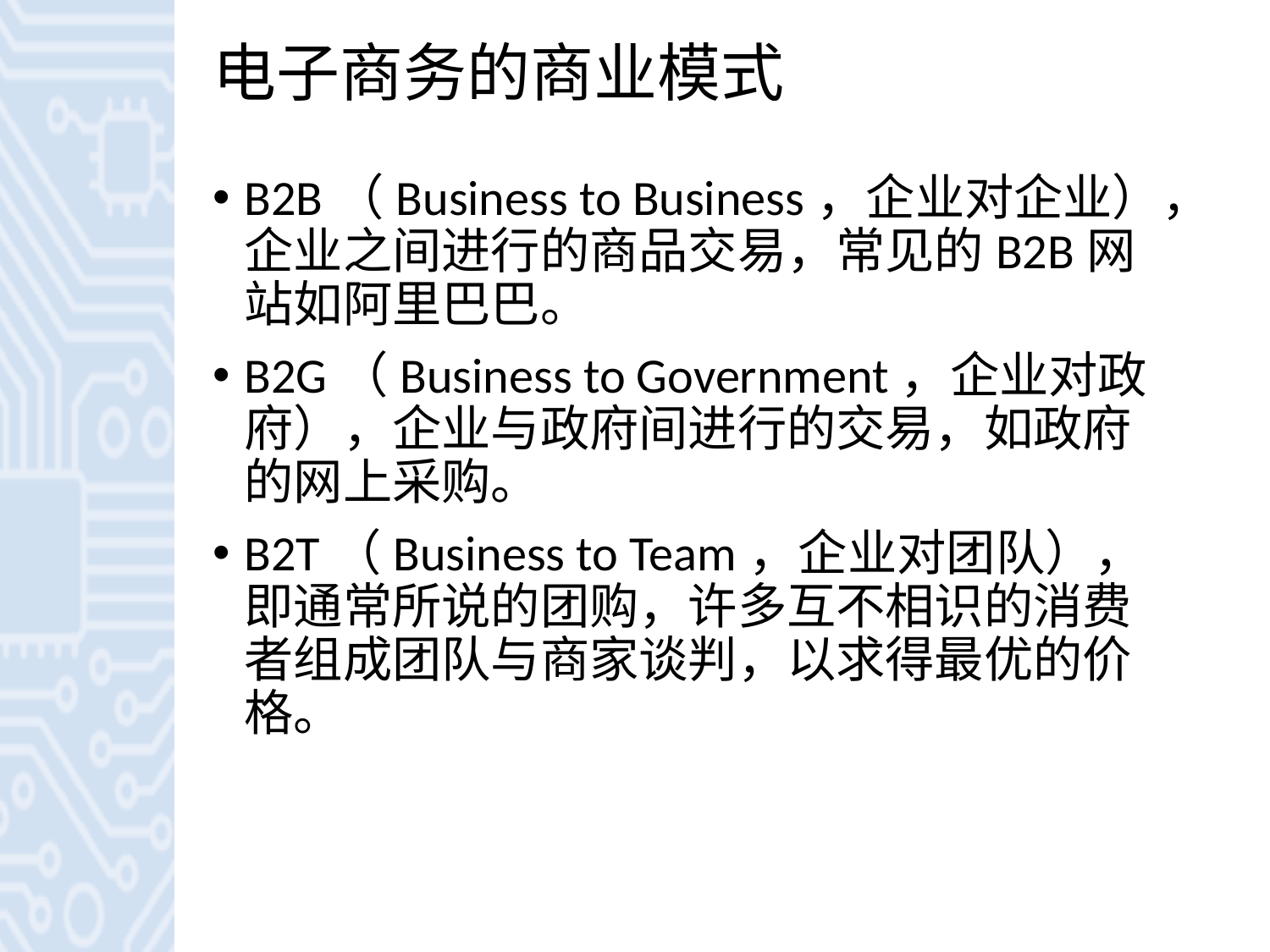

# 电子商务的商业模式
B2B（Business to Business，企业对企业），企业之间进行的商品交易，常见的B2B网站如阿里巴巴。
B2G（Business to Government，企业对政府），企业与政府间进行的交易，如政府的网上采购。
B2T（Business to Team，企业对团队），即通常所说的团购，许多互不相识的消费者组成团队与商家谈判，以求得最优的价格。